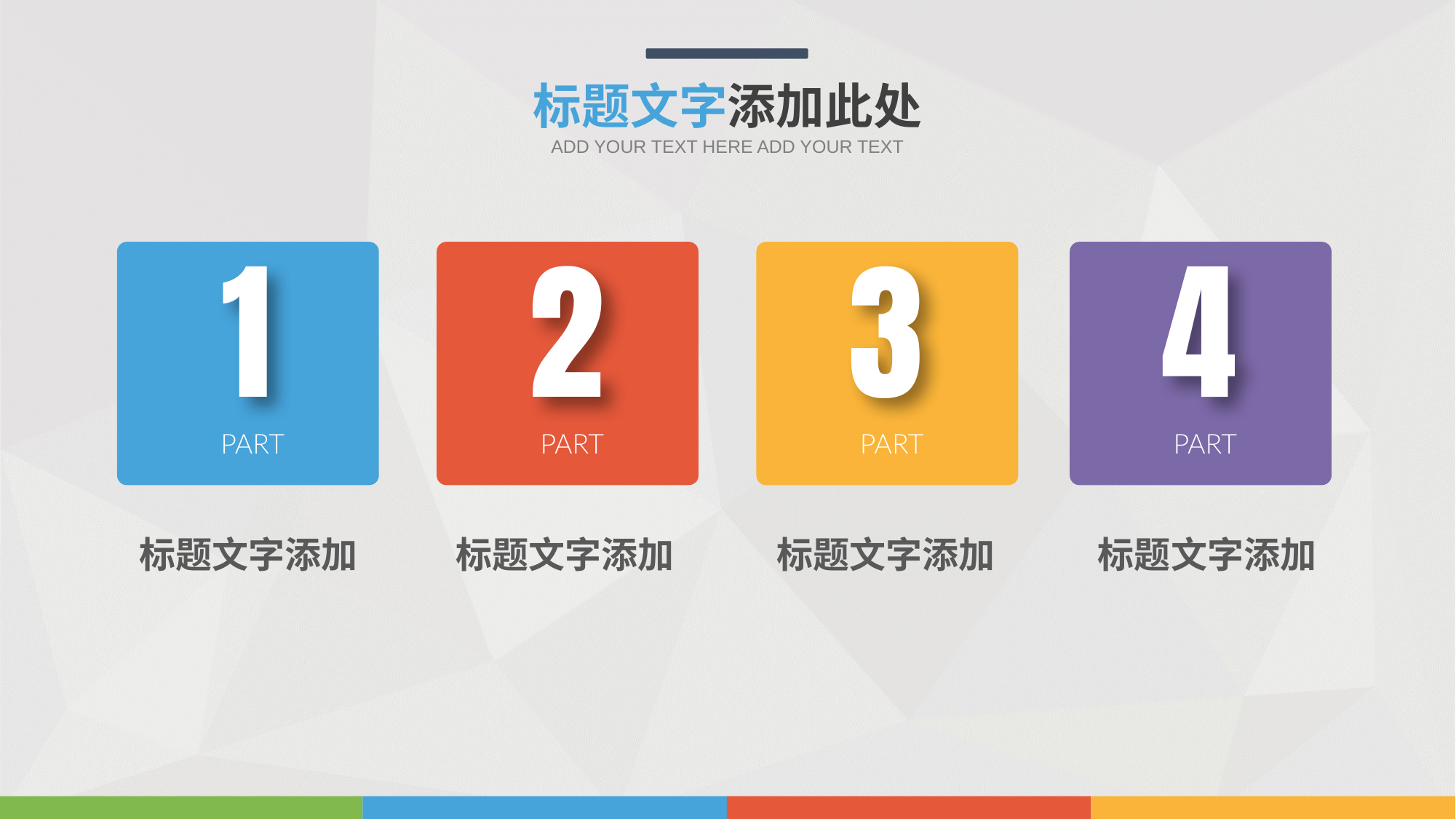

标题文字添加此处
ADD YOUR TEXT HERE ADD YOUR TEXT
1
2
3
4
part
part
part
part
标题文字添加
标题文字添加
标题文字添加
标题文字添加